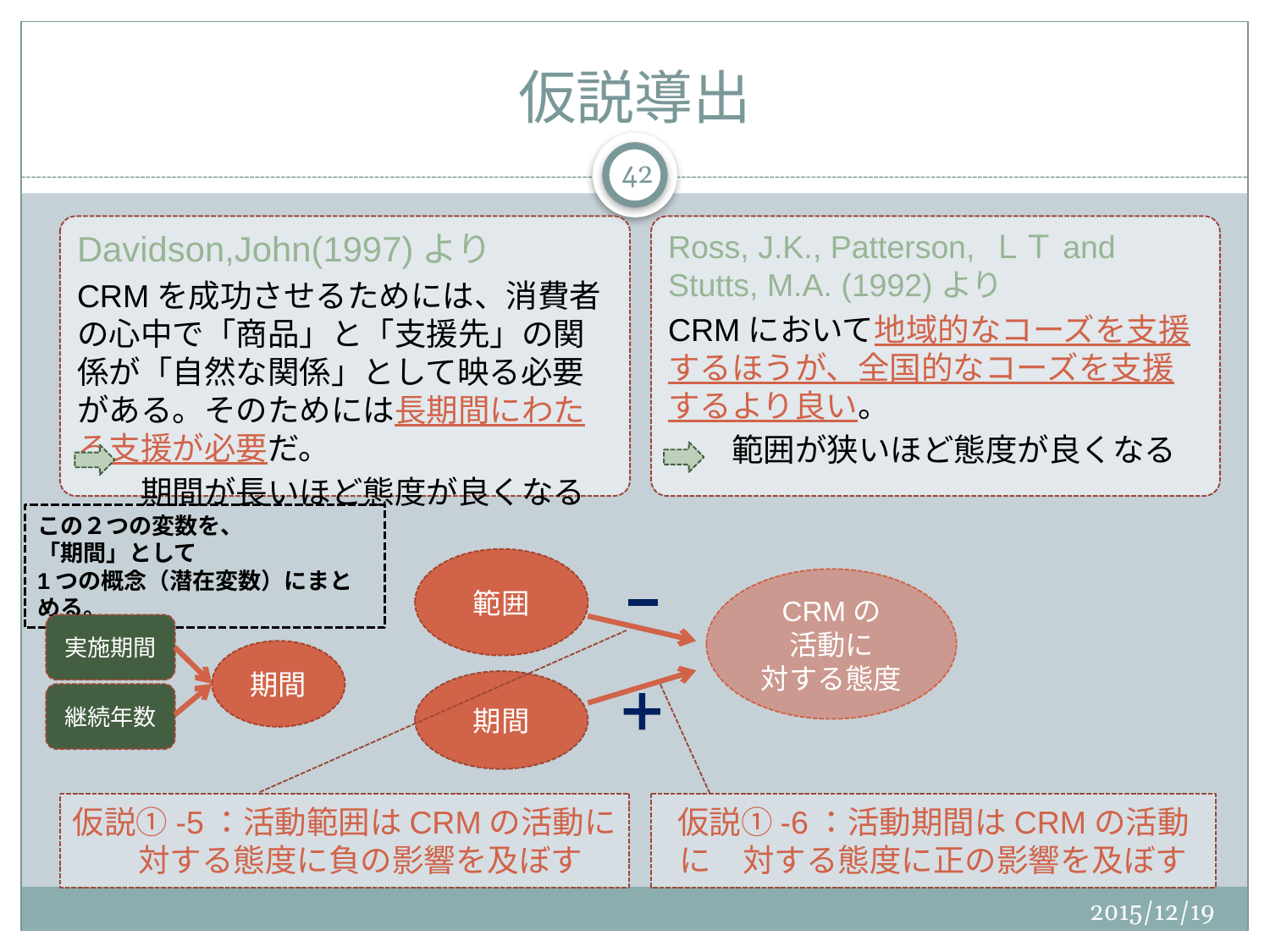

# 仮説導出
42
Davidson,John(1997)より
CRMを成功させるためには、消費者の心中で「商品」と「支援先」の関係が「自然な関係」として映る必要がある。そのためには長期間にわたる支援が必要だ。
　　期間が長いほど態度が良くなる
Ross, J.K., Patterson, ＬＴand Stutts, M.A. (1992)より
CRMにおいて地域的なコーズを支援するほうが、全国的なコーズを支援するより良い。
　　範囲が狭いほど態度が良くなる

この２つの変数を、
「期間」として
1つの概念（潜在変数）にまとめる。
範囲
CRMの
活動に
対する態度

実施期間
期間
期間
継続年数

仮説①-6：活動期間はCRMの活動に　対する態度に正の影響を及ぼす
仮説①-5：活動範囲はCRMの活動に　対する態度に負の影響を及ぼす
2015/12/19